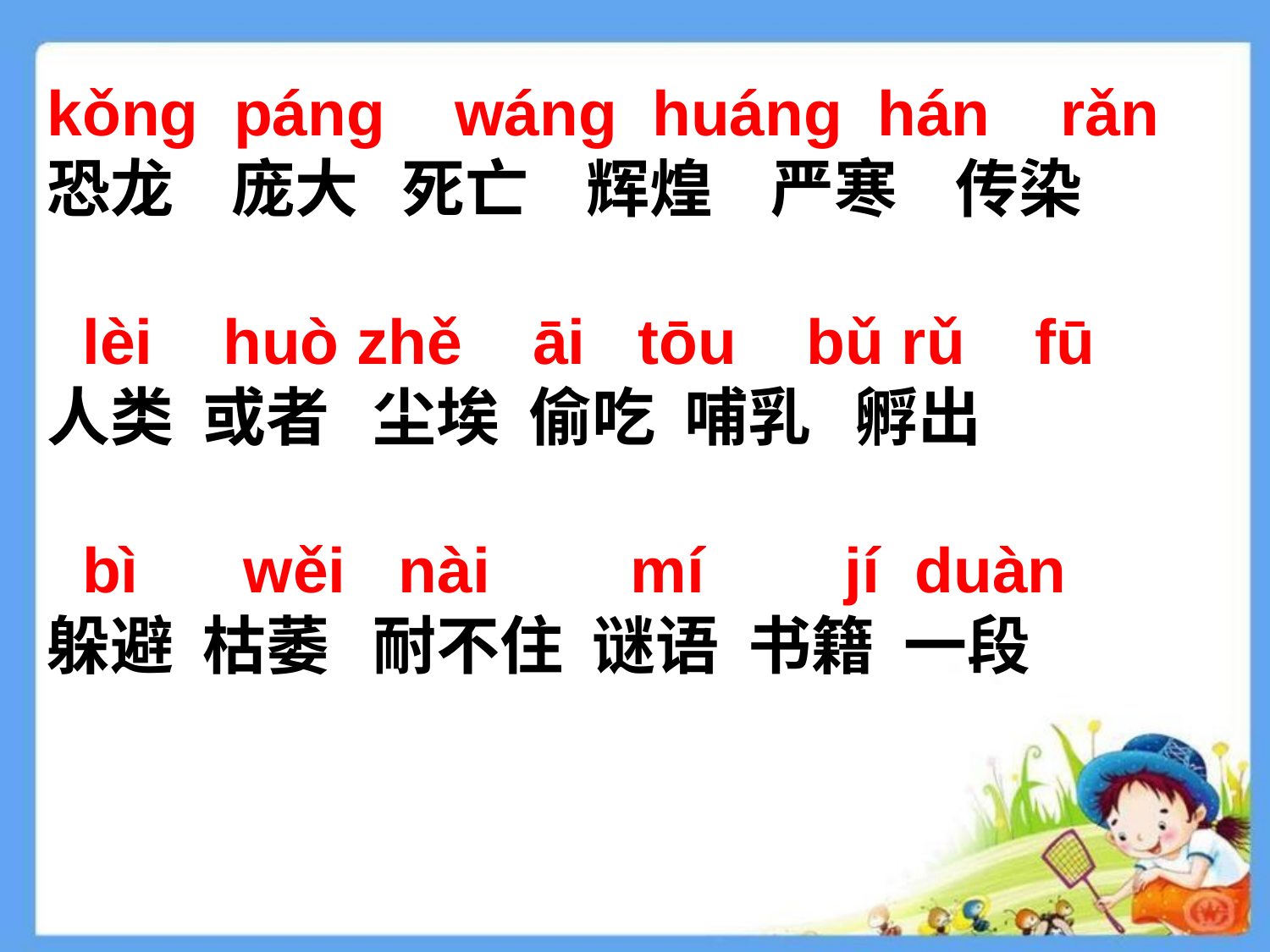

kǒng  páng    wáng  huáng  hán    rǎn
恐龙    庞大   死亡    辉煌    严寒    传染

  lèi    huò zhě    āi   tōu    bǔ rǔ    fū
人类  或者   尘埃  偷吃  哺乳   孵出

  bì      wěi   nài        mí        jí  duàn
躲避  枯萎   耐不住  谜语  书籍  一段